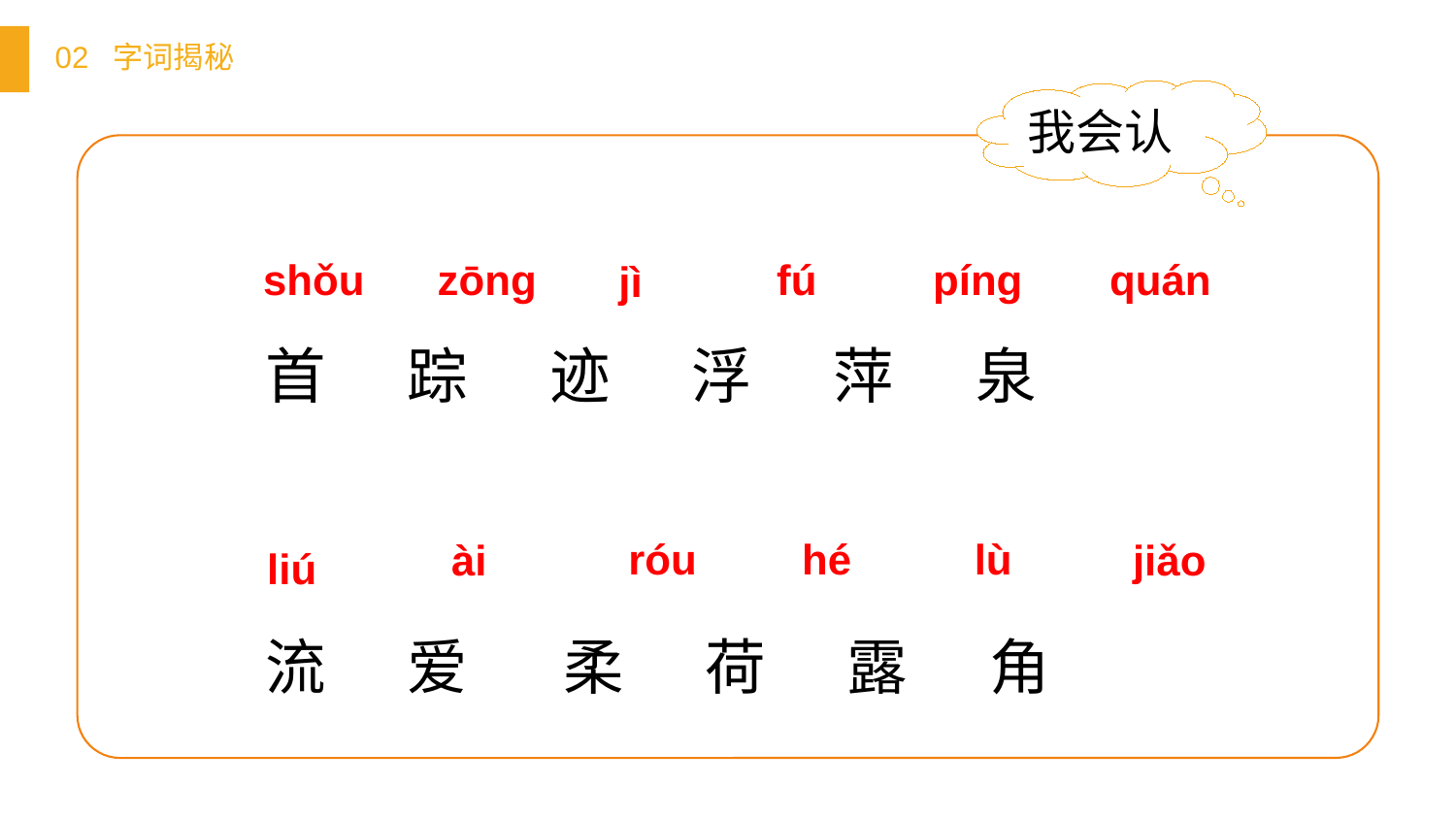

02  字词揭秘
我会认

shǒu
 zōng
fú
píng
quán
 jì
首      踪      迹      浮      萍      泉

流      爱       柔      荷      露      角
róu
 hé
 lù
ài
 jiǎo
liú